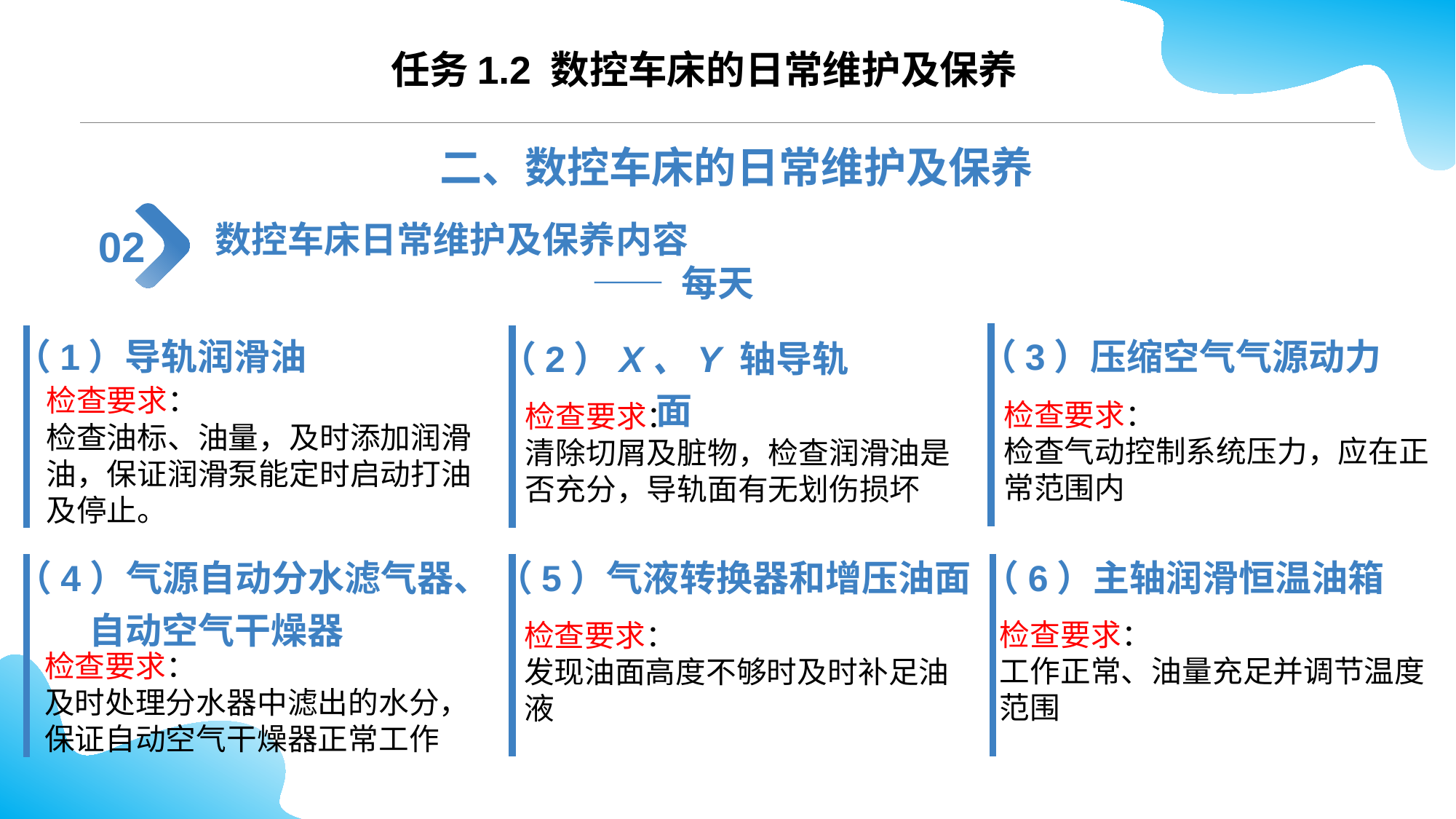

CONTENTS
任务1.2 数控车床的日常维护及保养
二、数控车床的日常维护及保养
数控车床日常维护及保养内容
                                              —— 每天
02

（3）压缩空气气源动力
（1）导轨润滑油
（2）X、Y 轴导轨面
检查要求：
检查油标、油量，及时添加润滑油，保证润滑泵能定时启动打油及停止。

检查要求：
检查气动控制系统压力，应在正常范围内
检查要求：
清除切屑及脏物，检查润滑油是否充分，导轨面有无划伤损坏
（4）气源自动分水滤气器、
自动空气干燥器

（6）主轴润滑恒温油箱
（5）气液转换器和增压油面
检查要求：
工作正常、油量充足并调节温度范围
检查要求：
发现油面高度不够时及时补足油液
检查要求：
及时处理分水器中滤出的水分，保证自动空气干燥器正常工作